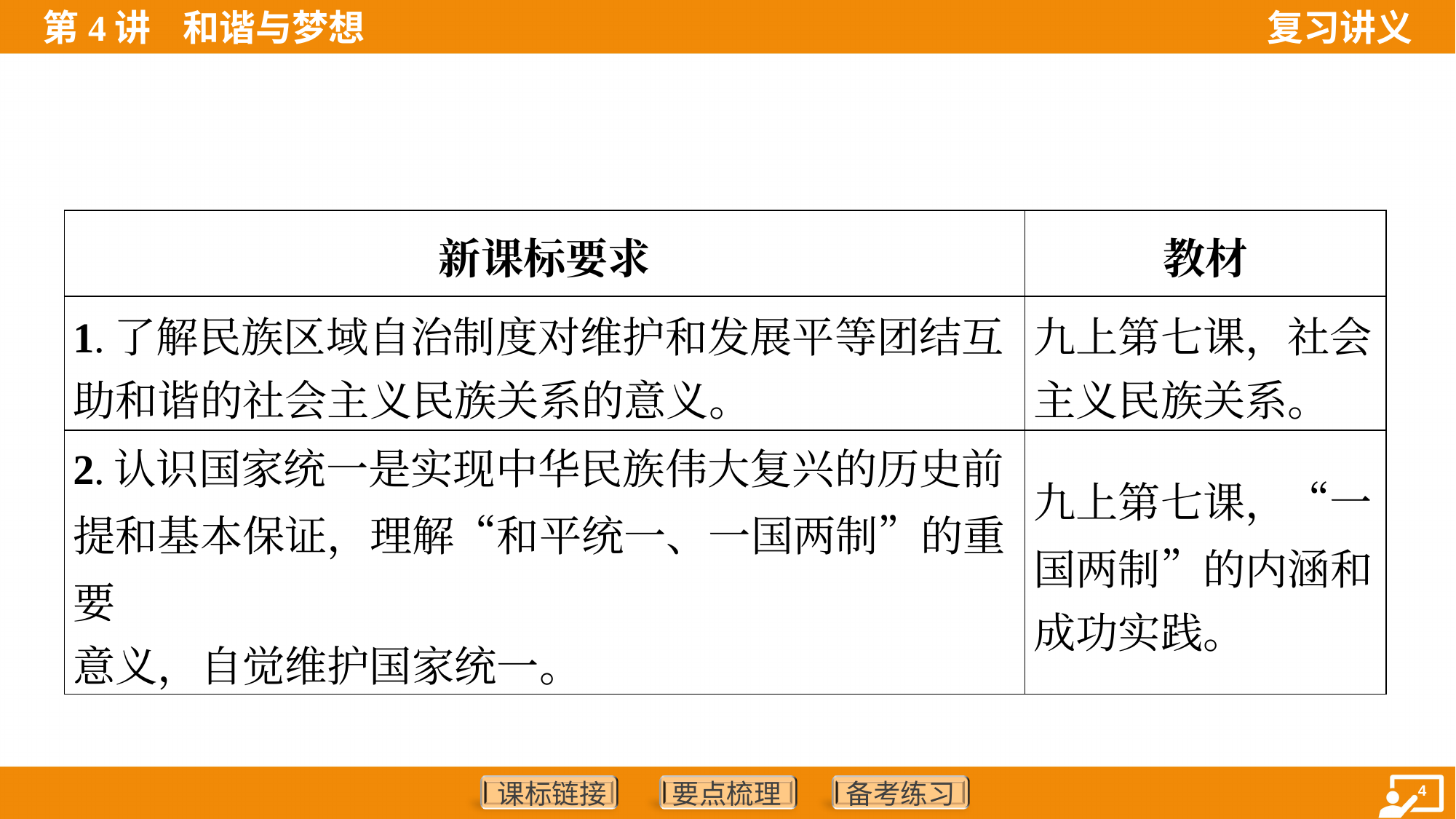

| 新课标要求 | 教材 |
| --- | --- |
| 1.了解民族区域自治制度对维护和发展平等团结互 助和谐的社会主义民族关系的意义。 | 九上第七课，社会 主义民族关系。 |
| 2.认识国家统一是实现中华民族伟大复兴的历史前 提和基本保证，理解“和平统一、一国两制”的重要 意义，自觉维护国家统一。 | 九上第七课，“一 国两制”的内涵和 成功实践。 |